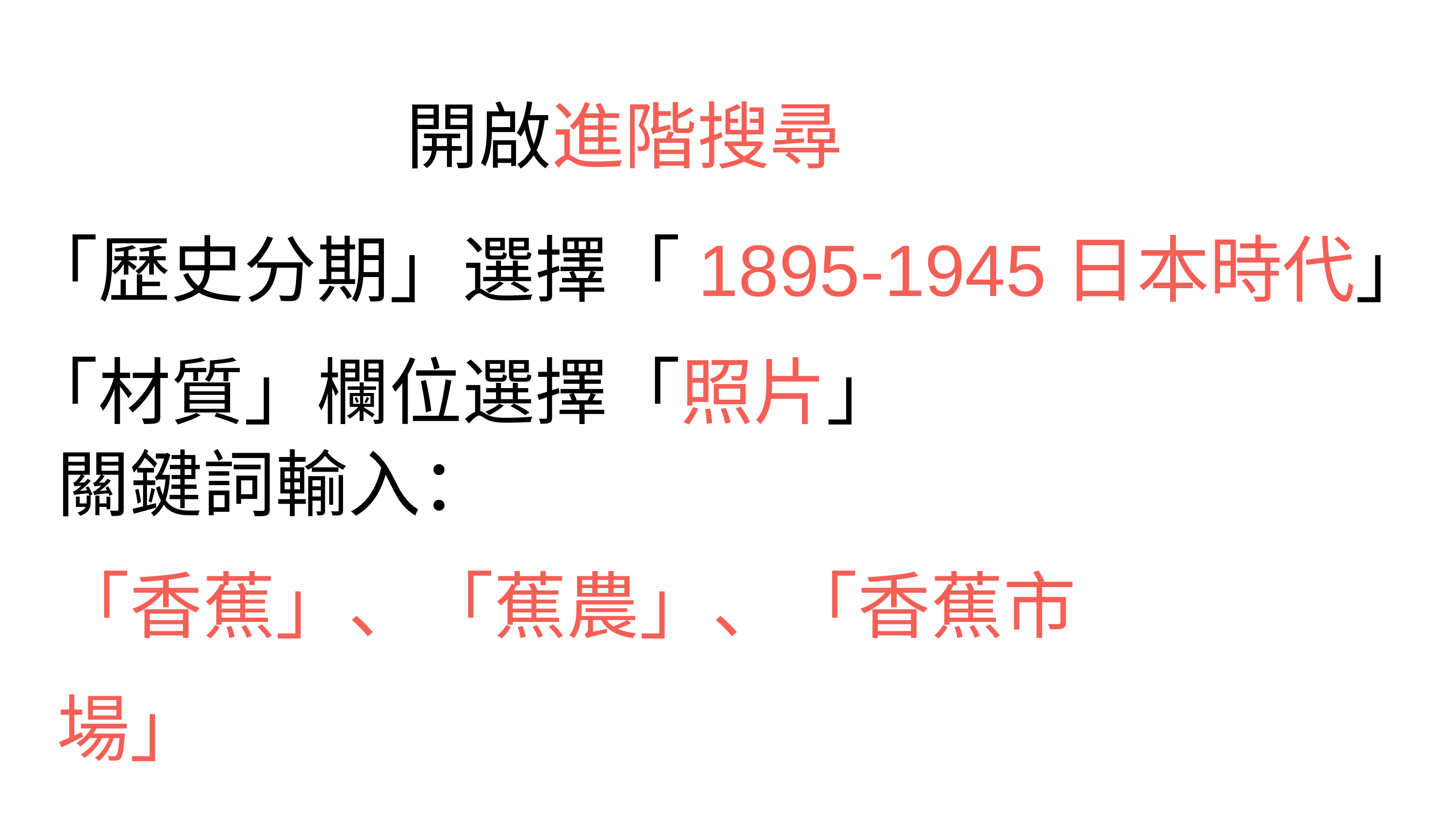

開啟進階搜尋

「歷史分期」選擇「1895-1945日本時代」
「材質」欄位選擇「照片」

關鍵詞輸入：
「香蕉」、「蕉農」、「香蕉市場」